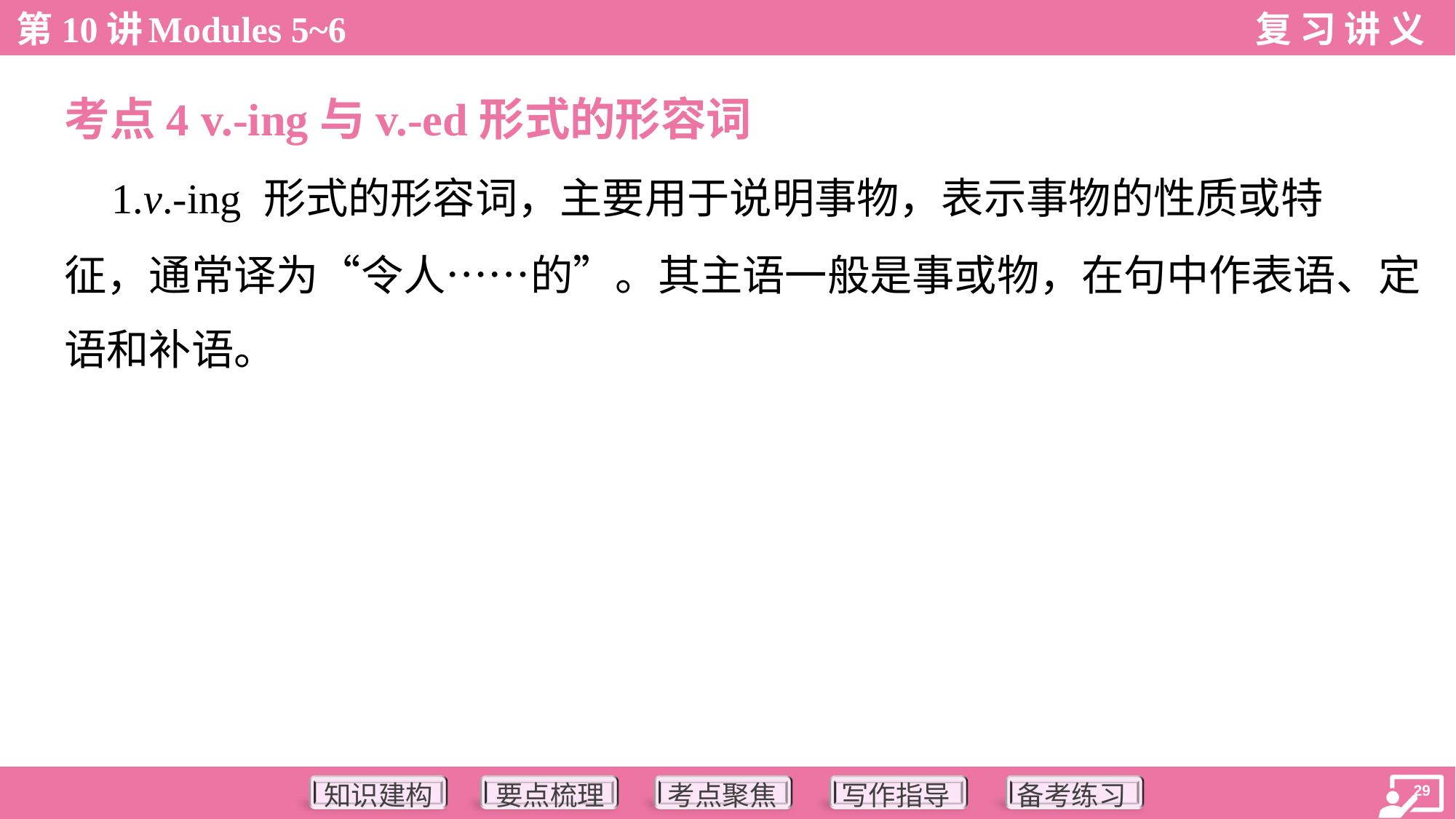

考点4 v.-ing与v.-ed形式的形容词
    1.v.-ing 形式的形容词，主要用于说明事物，表示事物的性质或特
征，通常译为“令人……的”。其主语一般是事或物，在句中作表语、定
语和补语。